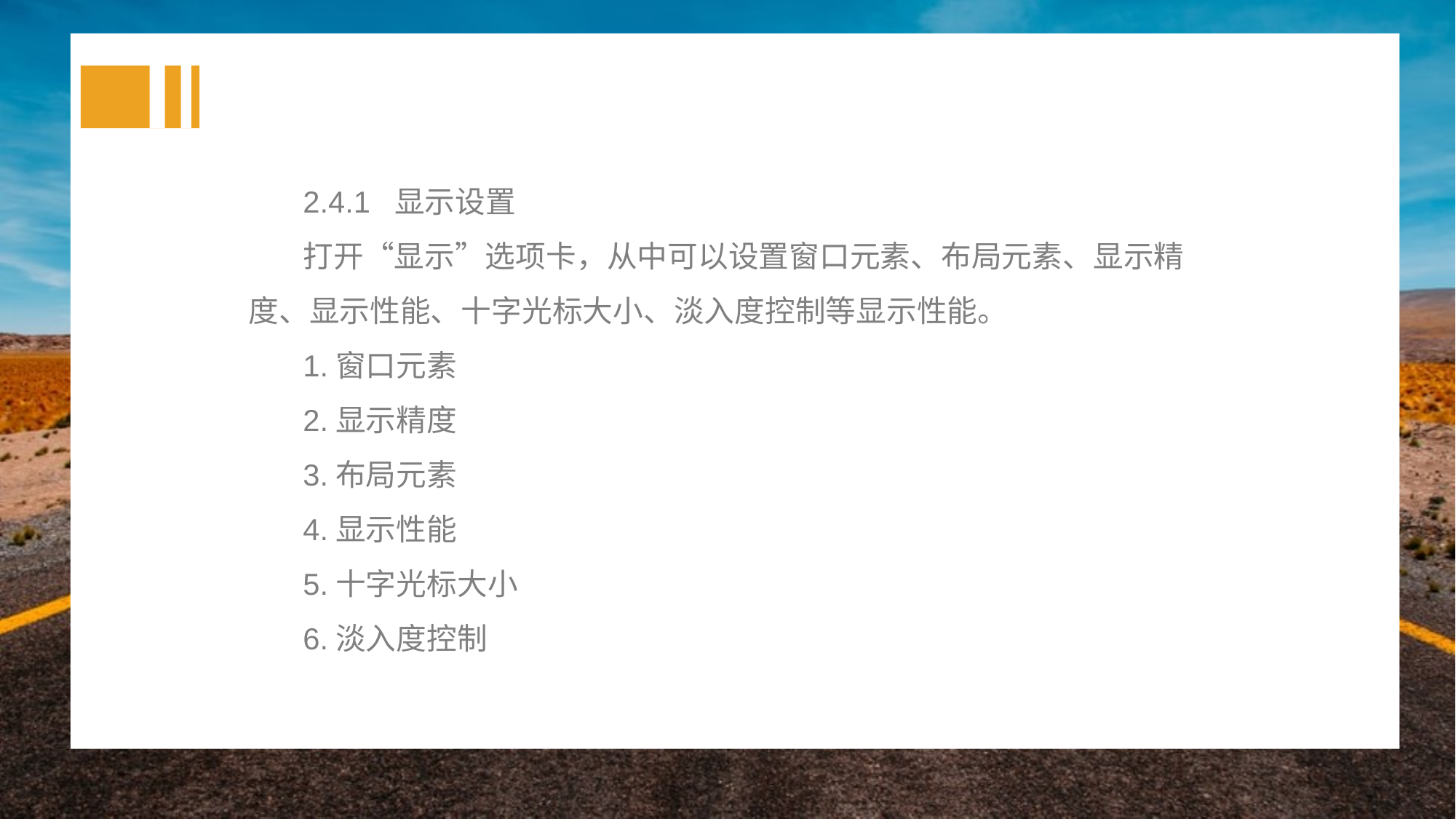

2.4.1  显示设置
打开“显示”选项卡，从中可以设置窗口元素、布局元素、显示精度、显示性能、十字光标大小、淡入度控制等显示性能。
1.窗口元素
2.显示精度
3.布局元素
4.显示性能
5.十字光标大小
6.淡入度控制